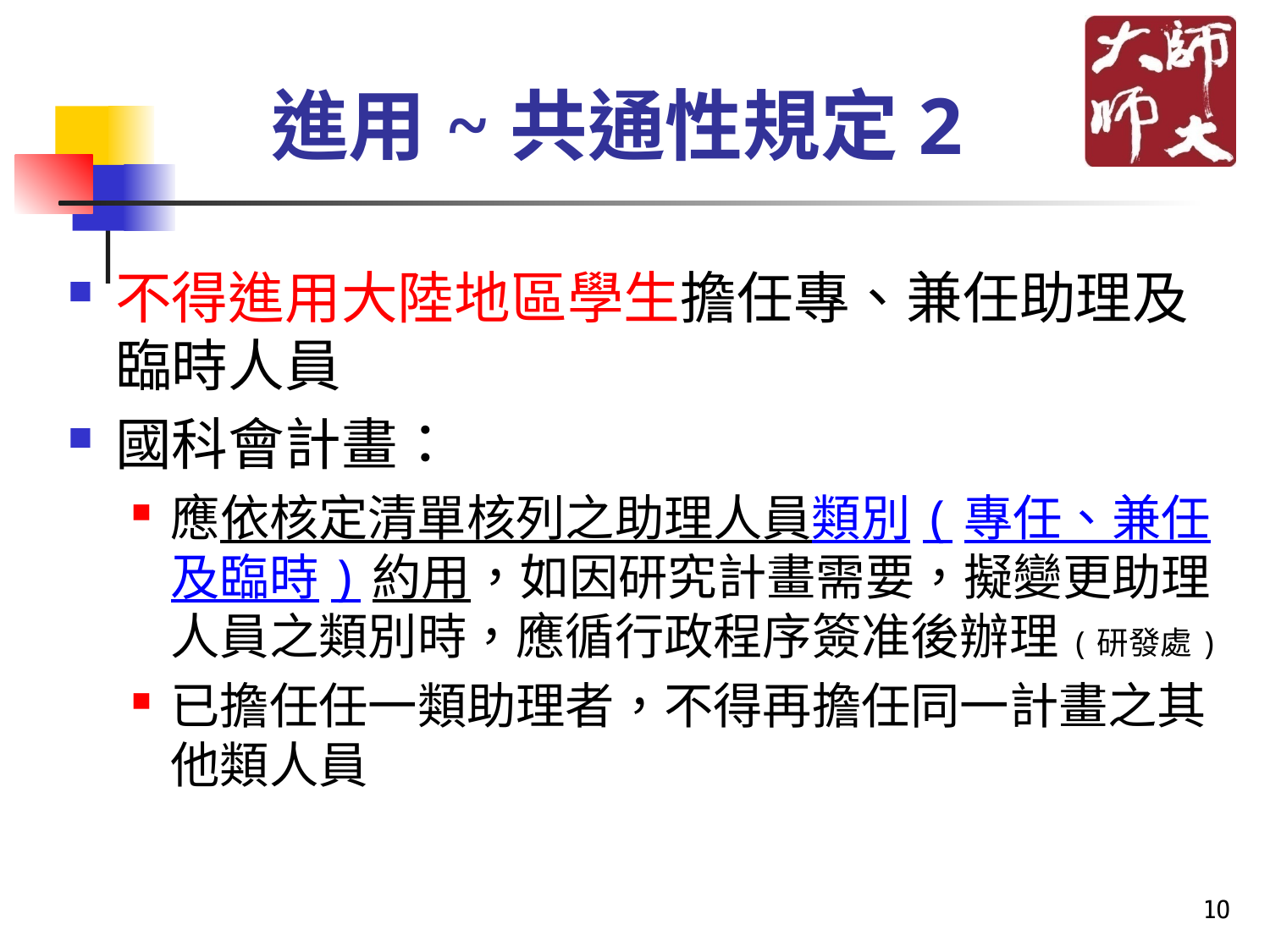

# 進用~共通性規定2
不得進用大陸地區學生擔任專、兼任助理及臨時人員
國科會計畫：
應依核定清單核列之助理人員類別(專任、兼任及臨時)約用，如因研究計畫需要，擬變更助理人員之類別時，應循行政程序簽准後辦理(研發處)
已擔任任一類助理者，不得再擔任同一計畫之其他類人員

10